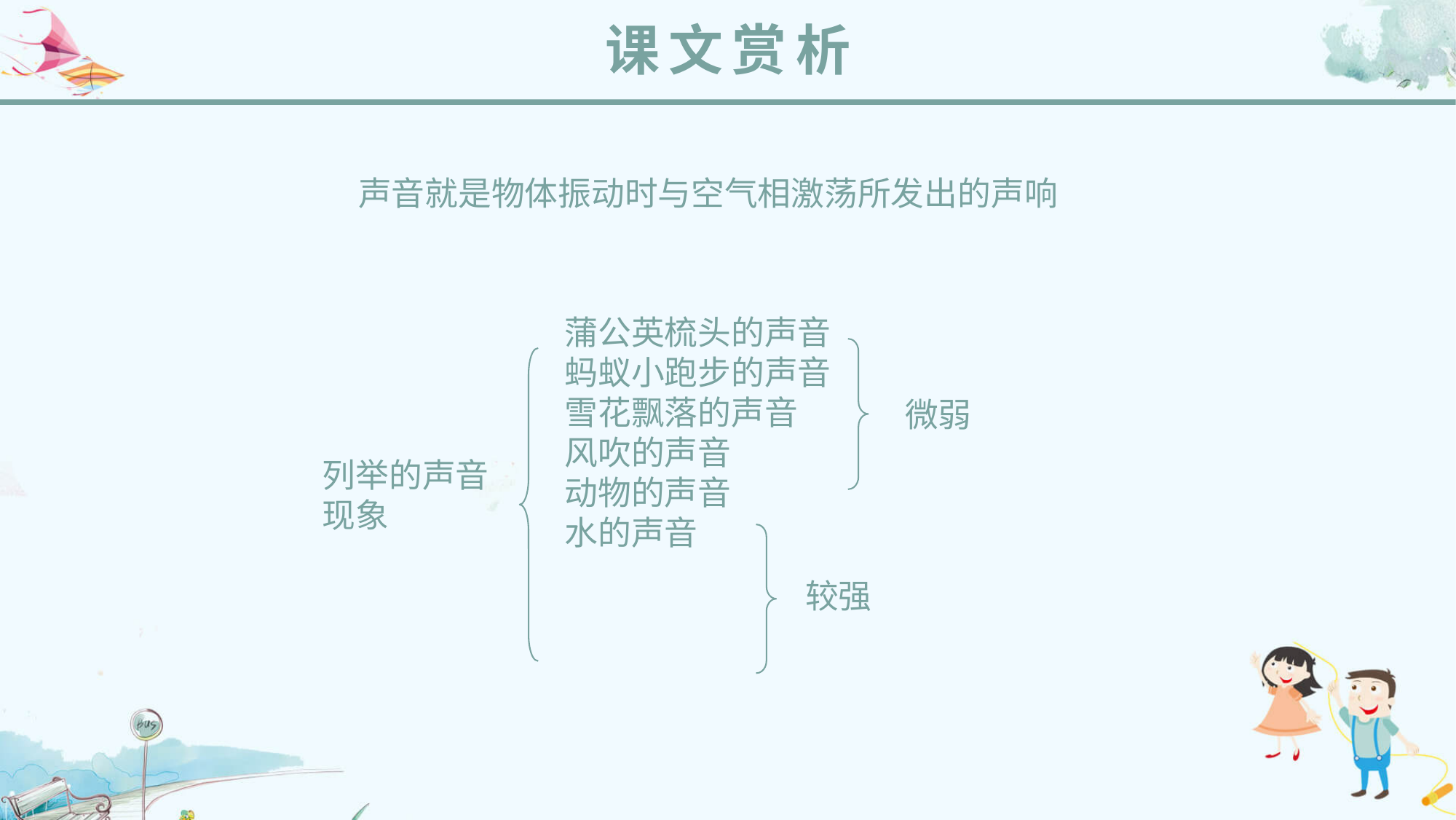

课文赏析

    声音就是物体振动时与空气相激荡所发出的声响
蒲公英梳头的声音
蚂蚁小跑步的声音
雪花飘落的声音
风吹的声音
动物的声音
水的声音

微弱
列举的声音现象

较强